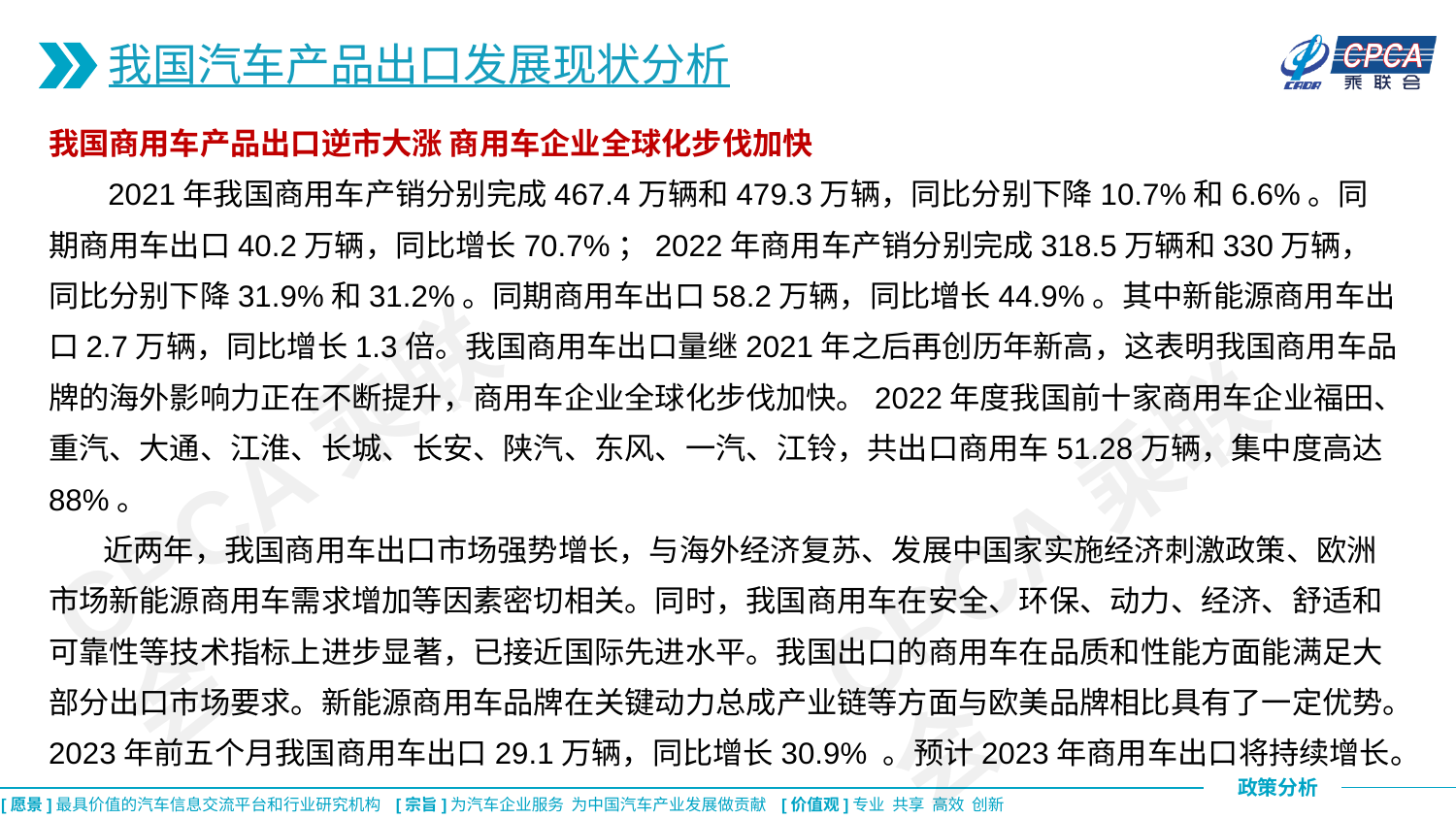

我国汽车产品出口发展现状分析
我国商用车产品出口逆市大涨 商用车企业全球化步伐加快
       2021年我国商用车产销分别完成467.4万辆和479.3万辆，同比分别下降10.7%和6.6%。同期商用车出口40.2万辆，同比增长70.7%；2022年商用车产销分别完成318.5万辆和330万辆，同比分别下降31.9%和31.2%。同期商用车出口58.2万辆，同比增长44.9%。其中新能源商用车出口2.7万辆，同比增长1.3倍。我国商用车出口量继2021年之后再创历年新高，这表明我国商用车品牌的海外影响力正在不断提升，商用车企业全球化步伐加快。2022年度我国前十家商用车企业福田、重汽、大通、江淮、长城、长安、陕汽、东风、一汽、江铃，共出口商用车51.28万辆，集中度高达88%。
       近两年，我国商用车出口市场强势增长，与海外经济复苏、发展中国家实施经济刺激政策、欧洲市场新能源商用车需求增加等因素密切相关。同时，我国商用车在安全、环保、动力、经济、舒适和可靠性等技术指标上进步显著，已接近国际先进水平。我国出口的商用车在品质和性能方面能满足大部分出口市场要求。新能源商用车品牌在关键动力总成产业链等方面与欧美品牌相比具有了一定优势。2023年前五个月我国商用车出口29.1万辆，同比增长30.9% 。预计2023年商用车出口将持续增长。
CPCA乘联会
CPCA乘联会